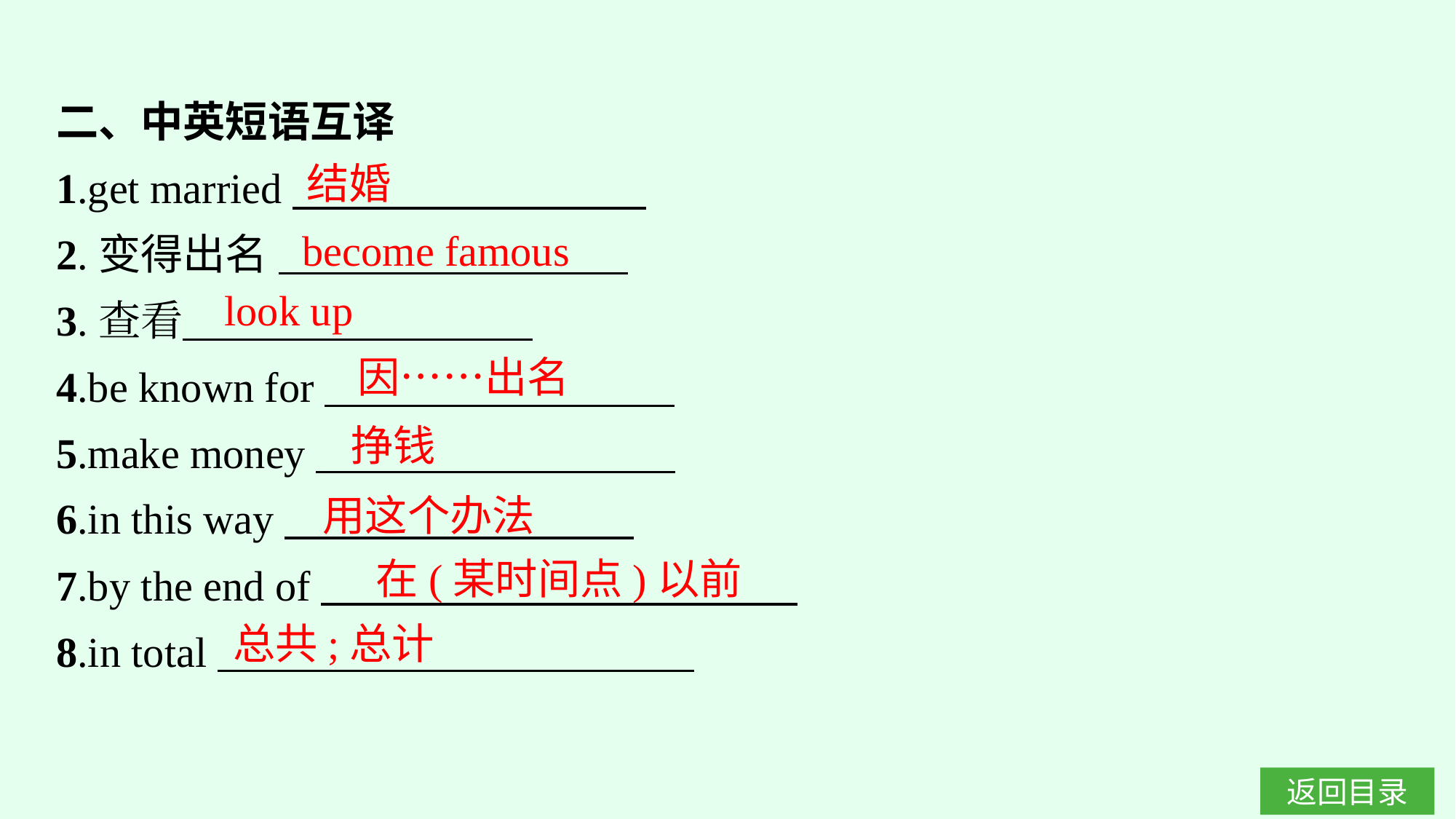

二、中英短语互译
1.get married
2.变得出名
3.查看
4.be known for
5.make money
6.in this way
7.by the end of
8.in total
结婚
become famous
look up
因……出名
挣钱
用这个办法
在(某时间点)以前
总共;总计